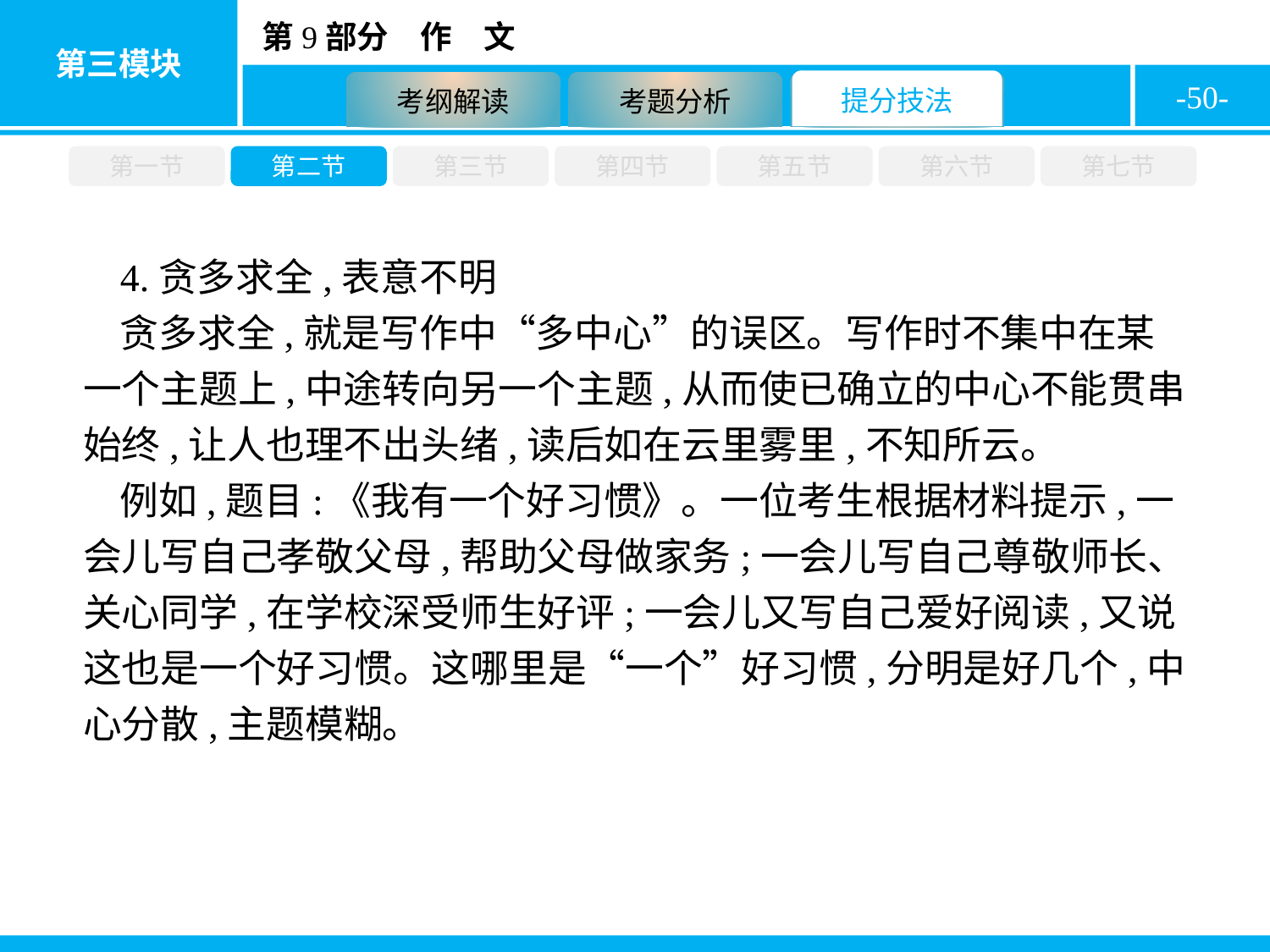

-50-
第一节
第二节
第三节
第四节
第五节
第六节
第七节
4.贪多求全,表意不明
贪多求全,就是写作中“多中心”的误区。写作时不集中在某一个主题上,中途转向另一个主题,从而使已确立的中心不能贯串始终,让人也理不出头绪,读后如在云里雾里,不知所云。
例如,题目:《我有一个好习惯》。一位考生根据材料提示,一会儿写自己孝敬父母,帮助父母做家务;一会儿写自己尊敬师长、关心同学,在学校深受师生好评;一会儿又写自己爱好阅读,又说这也是一个好习惯。这哪里是“一个”好习惯,分明是好几个,中心分散,主题模糊。